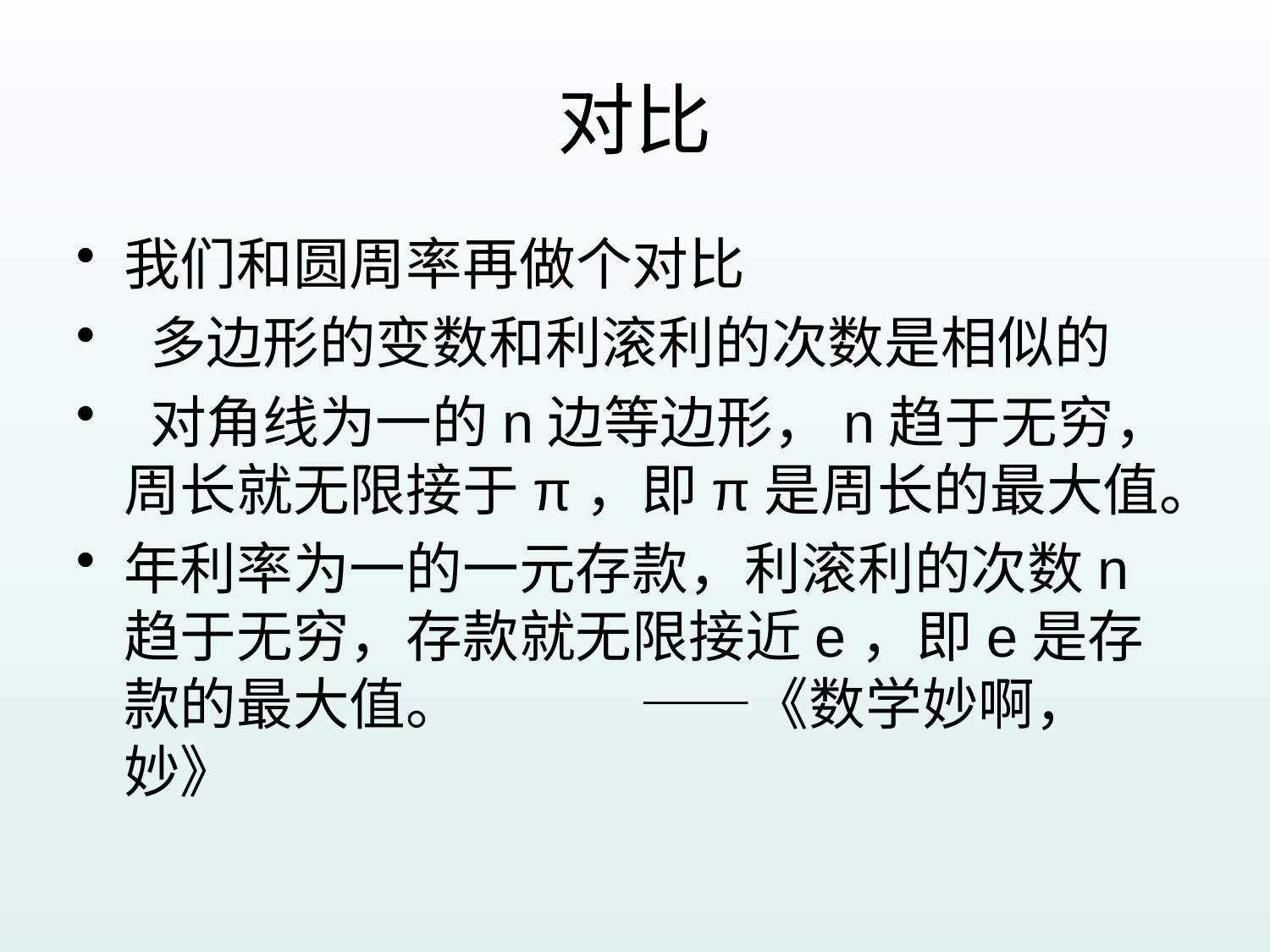

# 对比
我们和圆周率再做个对比
 多边形的变数和利滚利的次数是相似的
 对角线为一的n边等边形，n趋于无穷，周长就无限接于π，即π是周长的最大值。
年利率为一的一元存款，利滚利的次数n趋于无穷，存款就无限接近e，即e是存款的最大值。              ——《数学妙啊，妙》